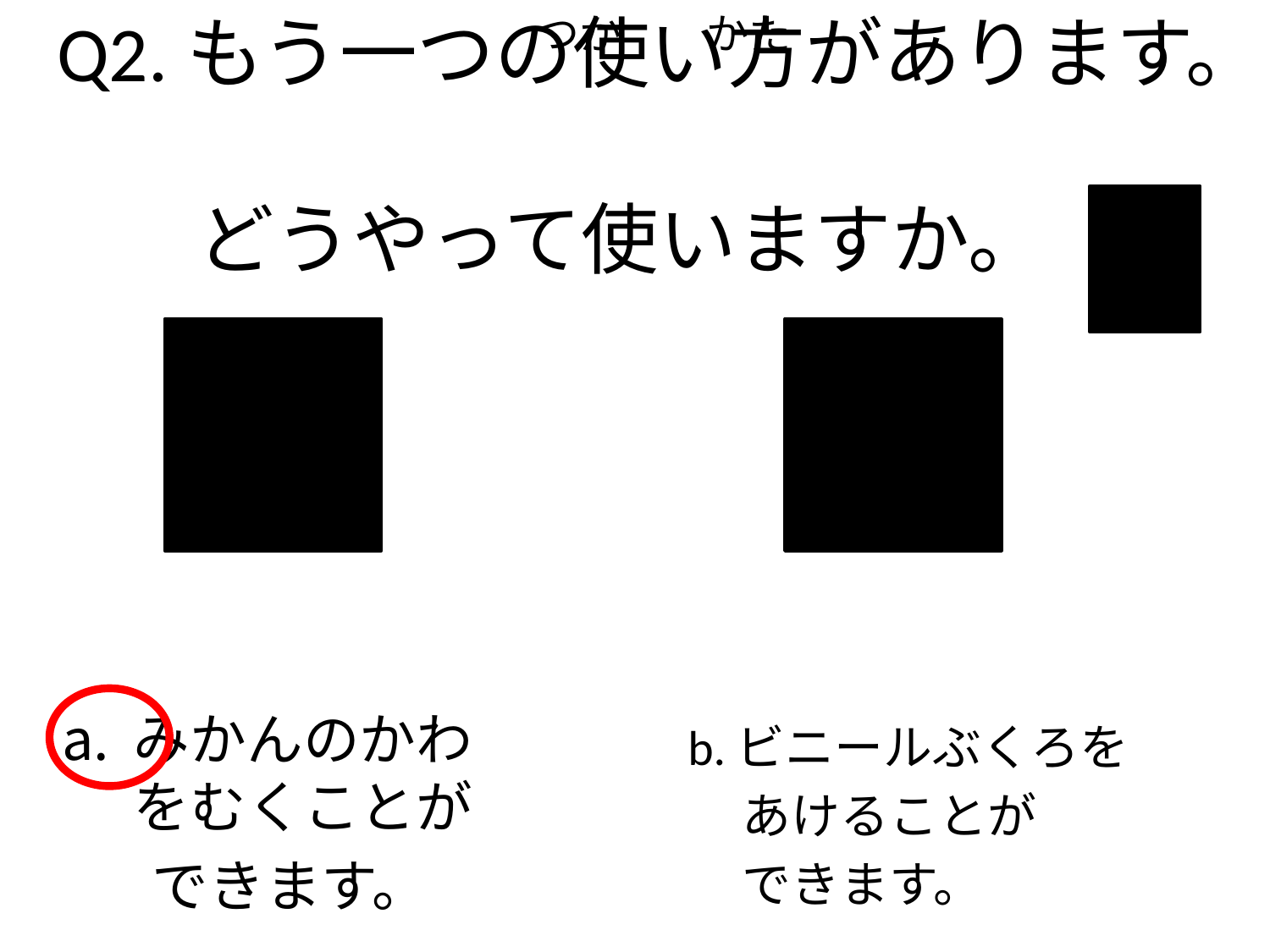

つか　　かた

# Q2.もう一つの使い方があります。 どうやって使いますか。

みかんのかわをむくことが
      できます。
b.ビニールぶくろを
    あけることが
    できます。